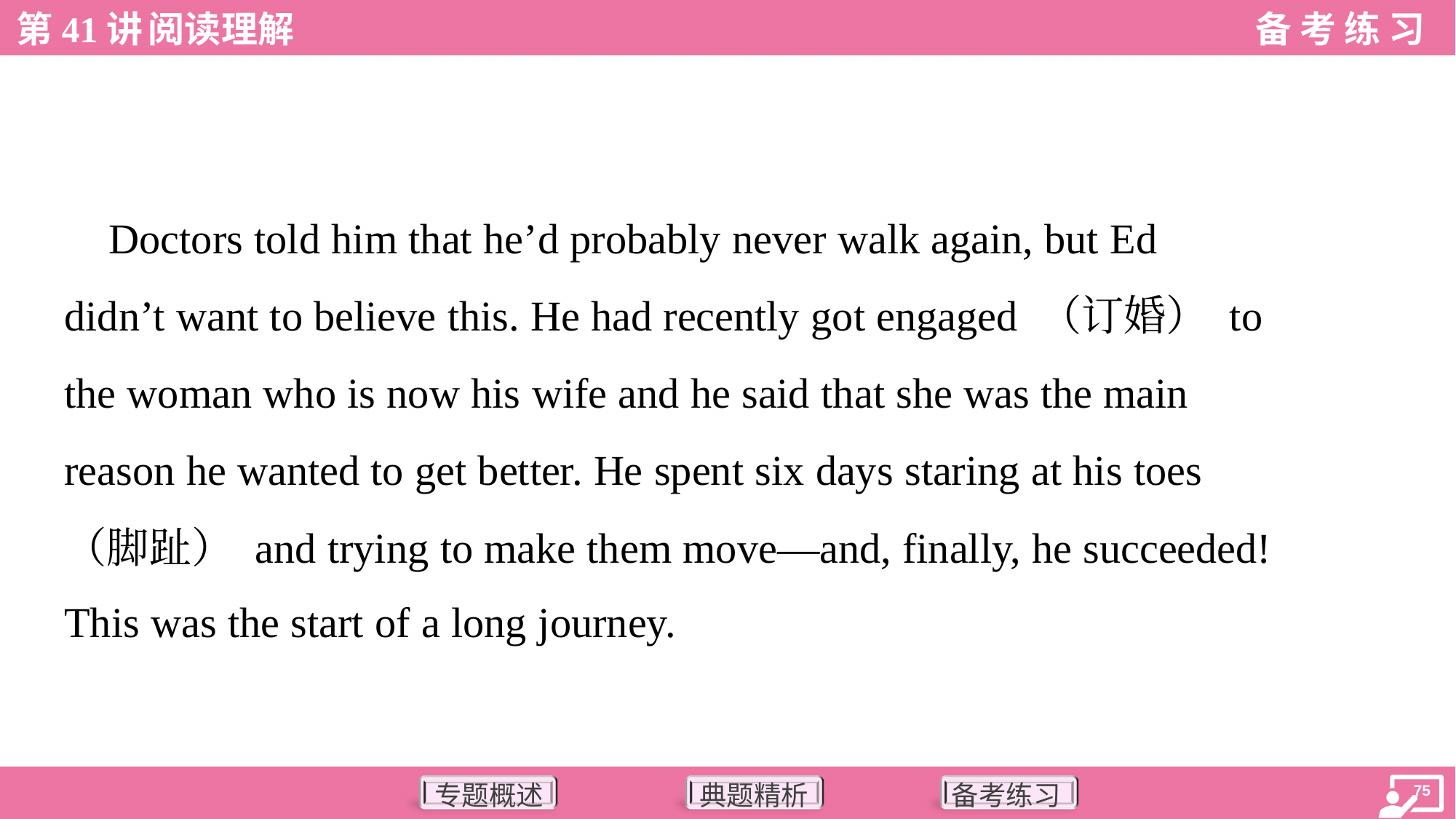

Doctors told him that he’d probably never walk again, but Ed
didn’t want to believe this. He had recently got engaged （订婚） to
the woman who is now his wife and he said that she was the main
reason he wanted to get better. He spent six days staring at his toes
（脚趾） and trying to make them move—and, finally, he succeeded!
This was the start of a long journey.